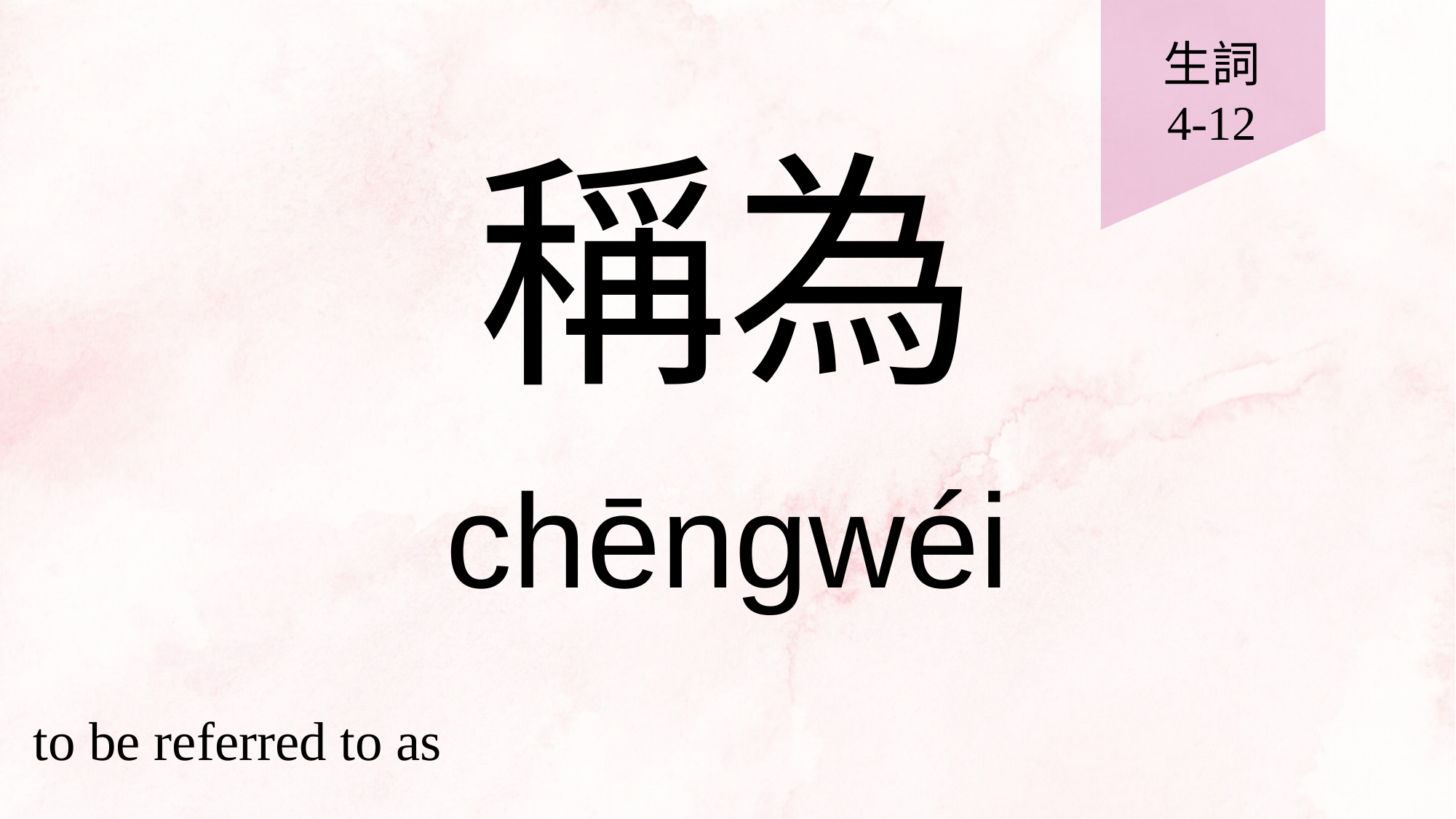

生詞
4-12
# 稱為
chēngwéi
to be referred to as